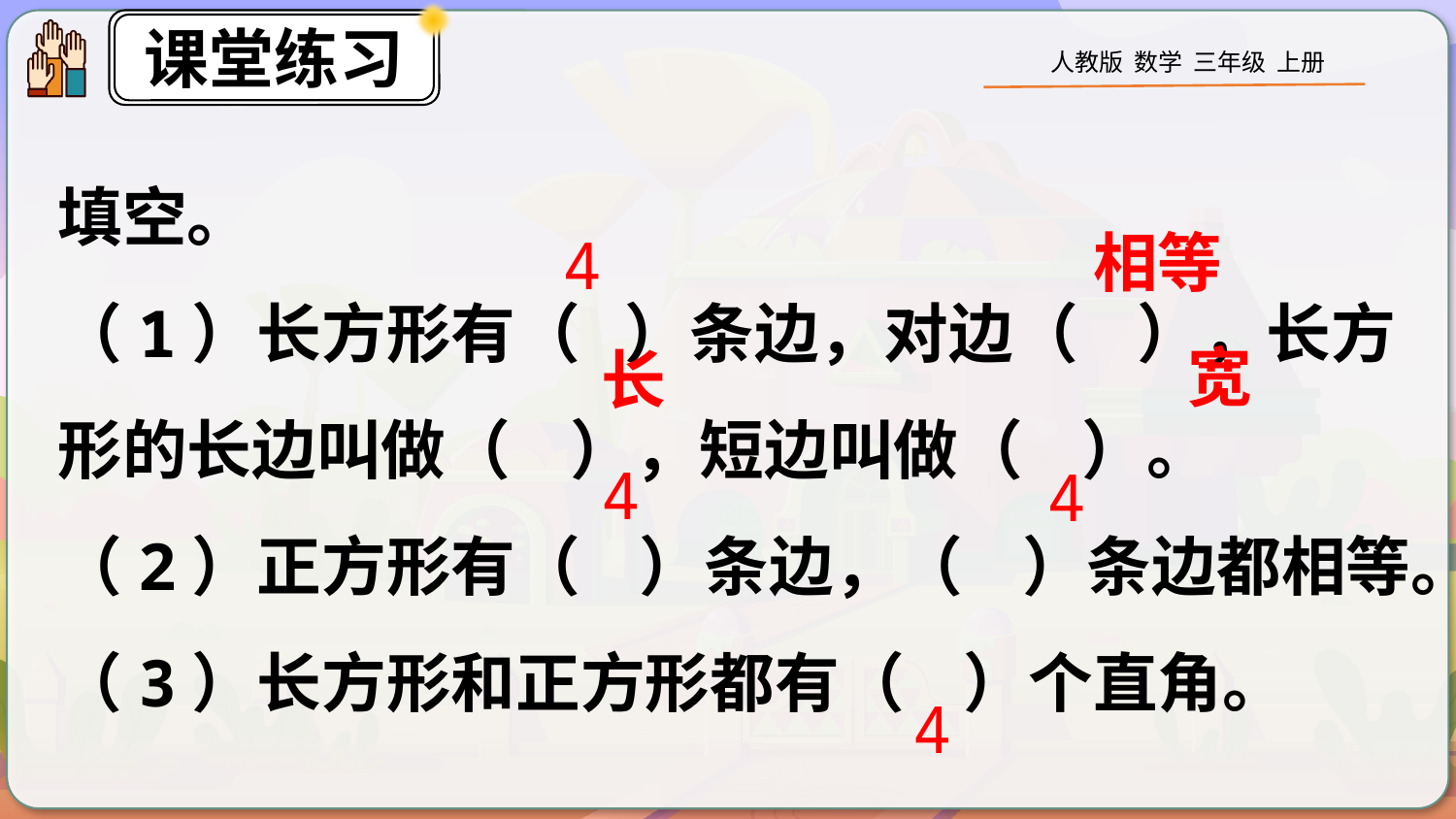

填空。
（1）长方形有（   ）条边，对边（    ），长方形的长边叫做（    ），短边叫做（    ）。
（2）正方形有（    ）条边，（    ）条边都相等。
（3）长方形和正方形都有（    ）个直角。
相等
4
宽
长
4
4
4